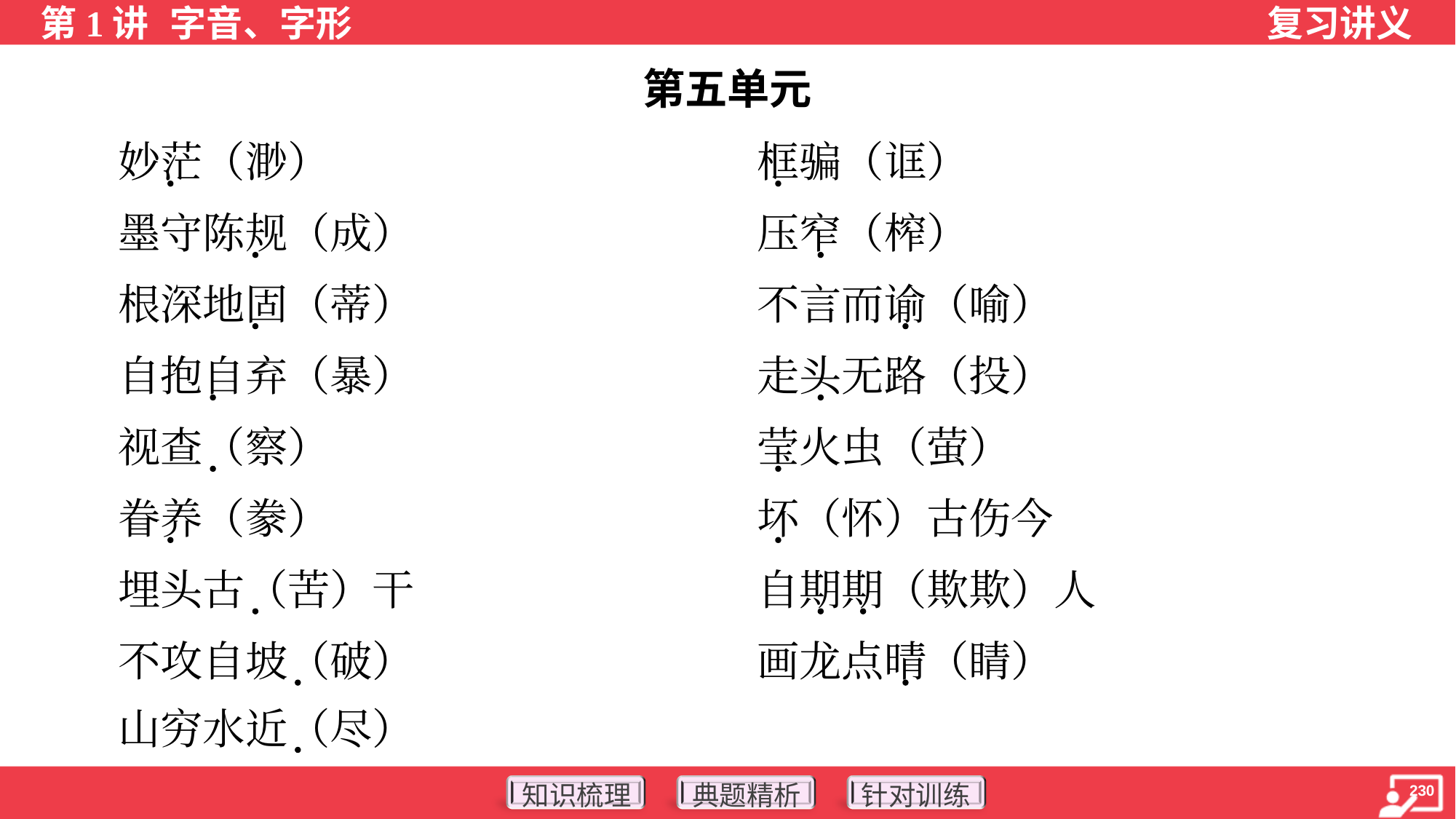

第五单元
    妙茫（渺）	框骗（诓）
    墨守陈规（成）	压窄（榨）
    根深地固（蒂）	不言而谕（喻）
    自抱自弃（暴）	走头无路（投）
    视查（察）	莹火虫（萤）
    眷养（豢）	坏（怀）古伤今
    埋头古（苦）干	自期期（欺欺）人
    不攻自坡（破）	画龙点晴（睛）
    山穷水近（尽）